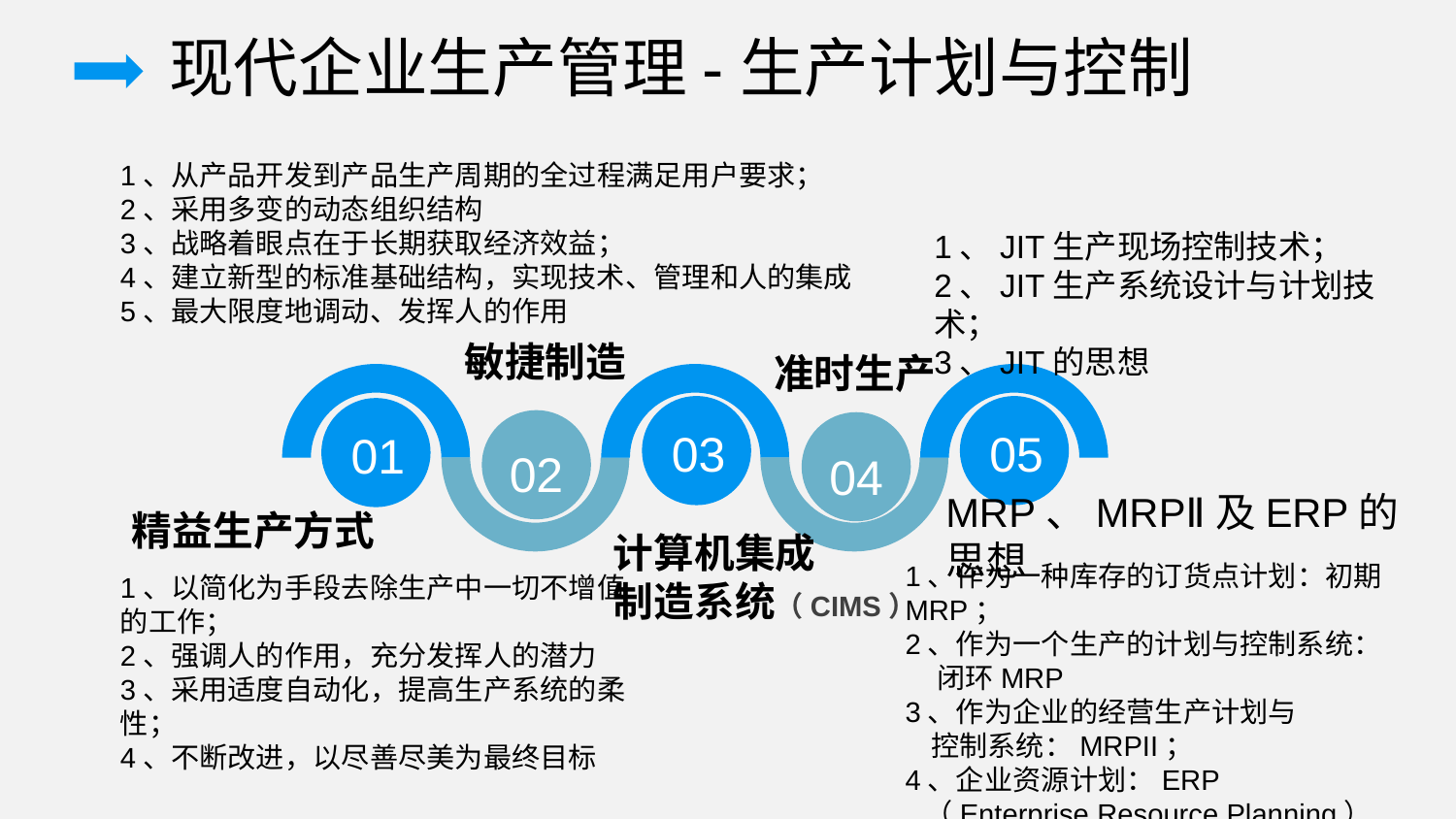

现代企业生产管理-生产计划与控制
1、从产品开发到产品生产周期的全过程满足用户要求；
2、采用多变的动态组织结构
3、战略着眼点在于长期获取经济效益；
4、建立新型的标准基础结构，实现技术、管理和人的集成
5、最大限度地调动、发挥人的作用
1、JIT生产现场控制技术；
2、JIT生产系统设计与计划技术；
3、JIT的思想
敏捷制造
准时生产

03
05
01
02
04
精益生产方式
MRP、MRPⅡ及ERP的思想
计算机集成
制造系统（CIMS）
1、作为一种库存的订货点计划：初期MRP；
2、作为一个生产的计划与控制系统：
    闭环MRP
3、作为企业的经营生产计划与
   控制系统：MRPII；
4、企业资源计划：ERP
  （Enterprise Resource Planning）
1、以简化为手段去除生产中一切不增值的工作；
2、强调人的作用，充分发挥人的潜力
3、采用适度自动化，提高生产系统的柔性；
4、不断改进，以尽善尽美为最终目标